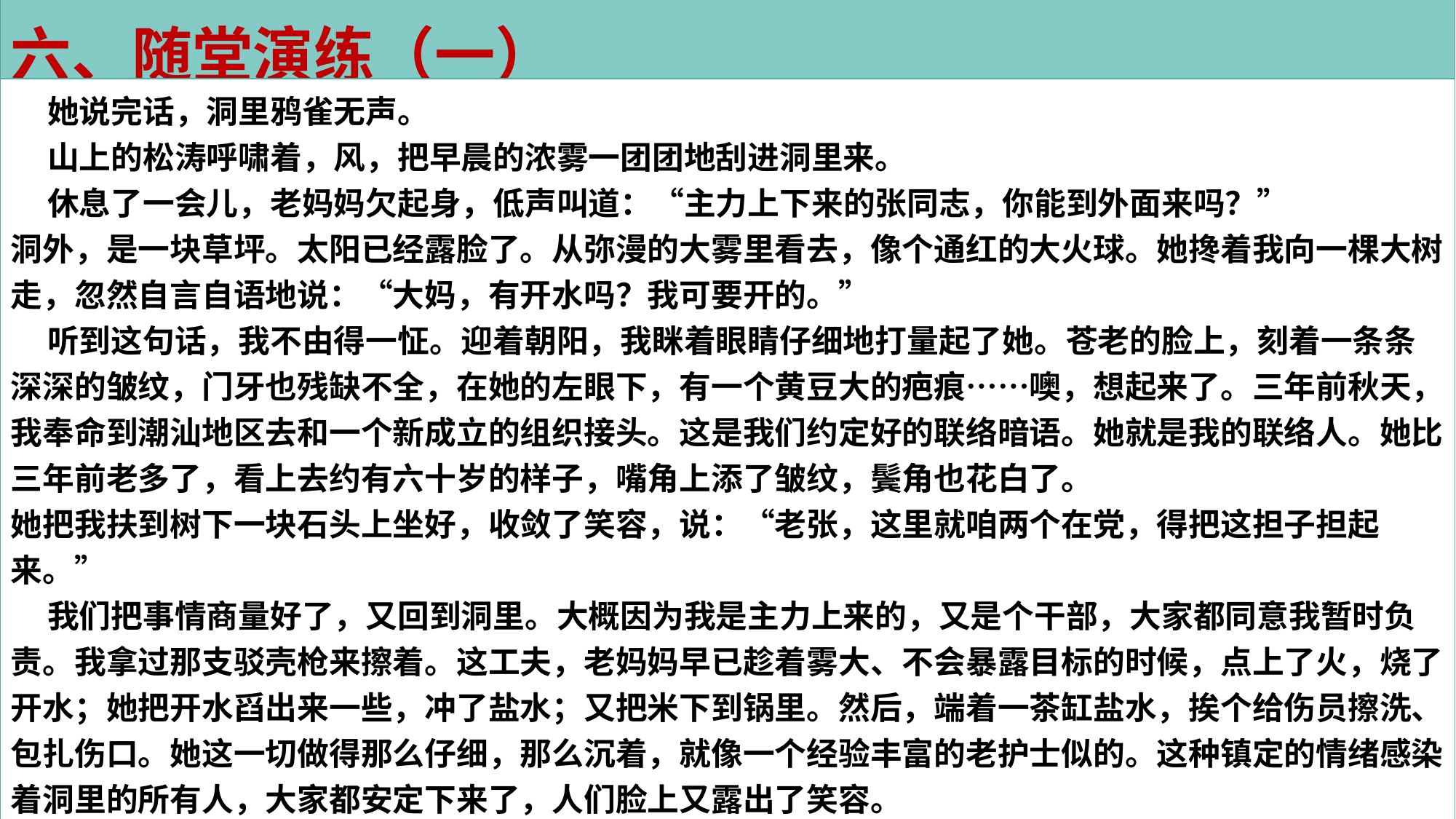

六、随堂演练（一）
    她说完话，洞里鸦雀无声。
    山上的松涛呼啸着，风，把早晨的浓雾一团团地刮进洞里来。
    休息了一会儿，老妈妈欠起身，低声叫道：“主力上下来的张同志，你能到外面来吗？”
洞外，是一块草坪。太阳已经露脸了。从弥漫的大雾里看去，像个通红的大火球。她搀着我向一棵大树走，忽然自言自语地说：“大妈，有开水吗？我可要开的。”
    听到这句话，我不由得一怔。迎着朝阳，我眯着眼睛仔细地打量起了她。苍老的脸上，刻着一条条深深的皱纹，门牙也残缺不全，在她的左眼下，有一个黄豆大的疤痕……噢，想起来了。三年前秋天，我奉命到潮汕地区去和一个新成立的组织接头。这是我们约定好的联络暗语。她就是我的联络人。她比三年前老多了，看上去约有六十岁的样子，嘴角上添了皱纹，鬓角也花白了。
她把我扶到树下一块石头上坐好，收敛了笑容，说：“老张，这里就咱两个在党，得把这担子担起来。”
    我们把事情商量好了，又回到洞里。大概因为我是主力上来的，又是个干部，大家都同意我暂时负责。我拿过那支驳壳枪来擦着。这工夫，老妈妈早已趁着雾大、不会暴露目标的时候，点上了火，烧了开水；她把开水舀出来一些，冲了盐水；又把米下到锅里。然后，端着一茶缸盐水，挨个给伤员擦洗、包扎伤口。她这一切做得那么仔细，那么沉着，就像一个经验丰富的老护士似的。这种镇定的情绪感染着洞里的所有人，大家都安定下来了，人们脸上又露出了笑容。